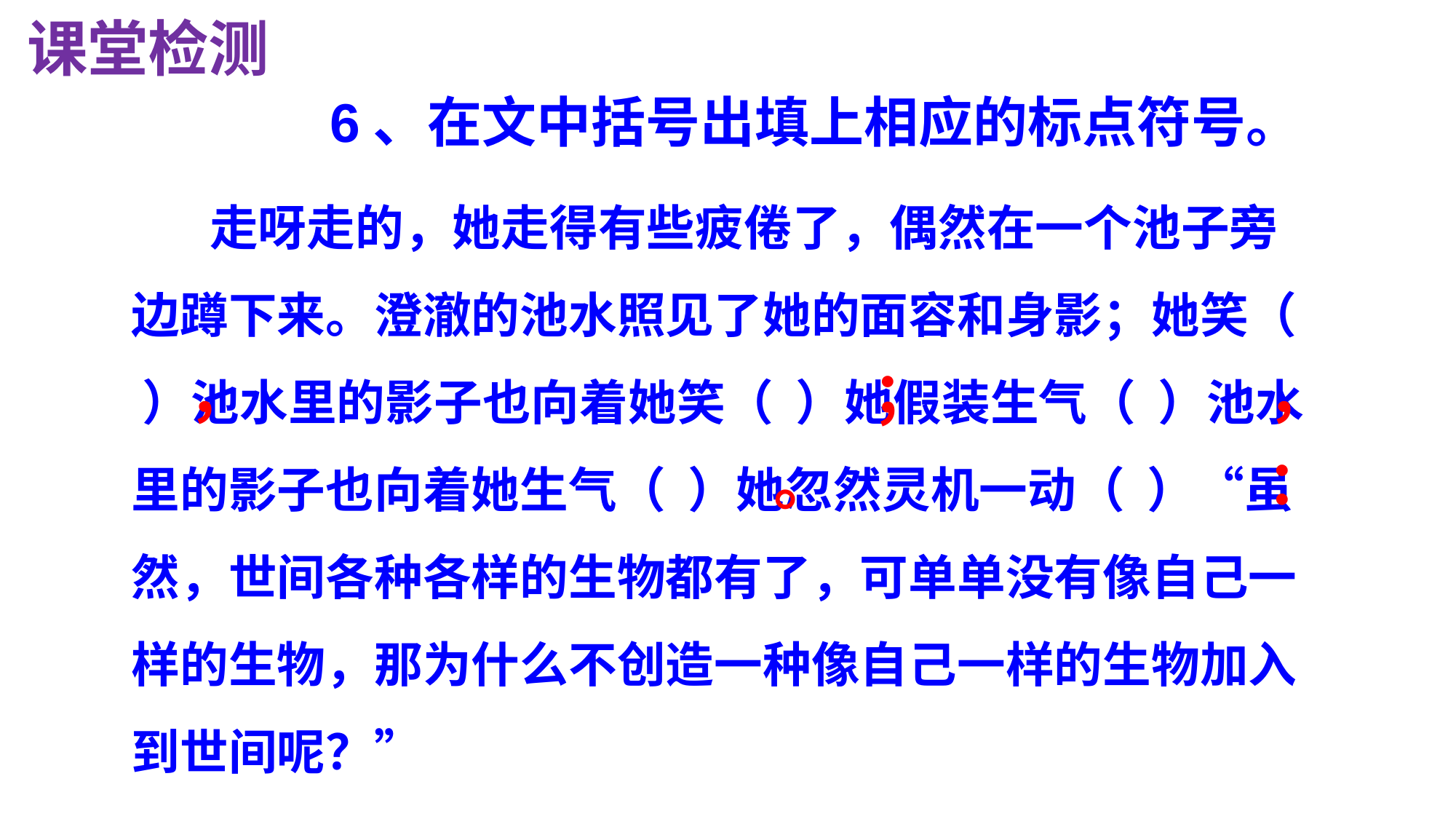

课堂检测
  6、在文中括号出填上相应的标点符号。
      走呀走的，她走得有些疲倦了，偶然在一个池子旁边蹲下来。澄澈的池水照见了她的面容和身影；她笑（  ）池水里的影子也向着她笑（  ）她假装生气（  ）池水里的影子也向着她生气（  ）她忽然灵机一动（  ）“虽然，世间各种各样的生物都有了，可单单没有像自己一样的生物，那为什么不创造一种像自己一样的生物加入到世间呢？”
，
；
，
。
：